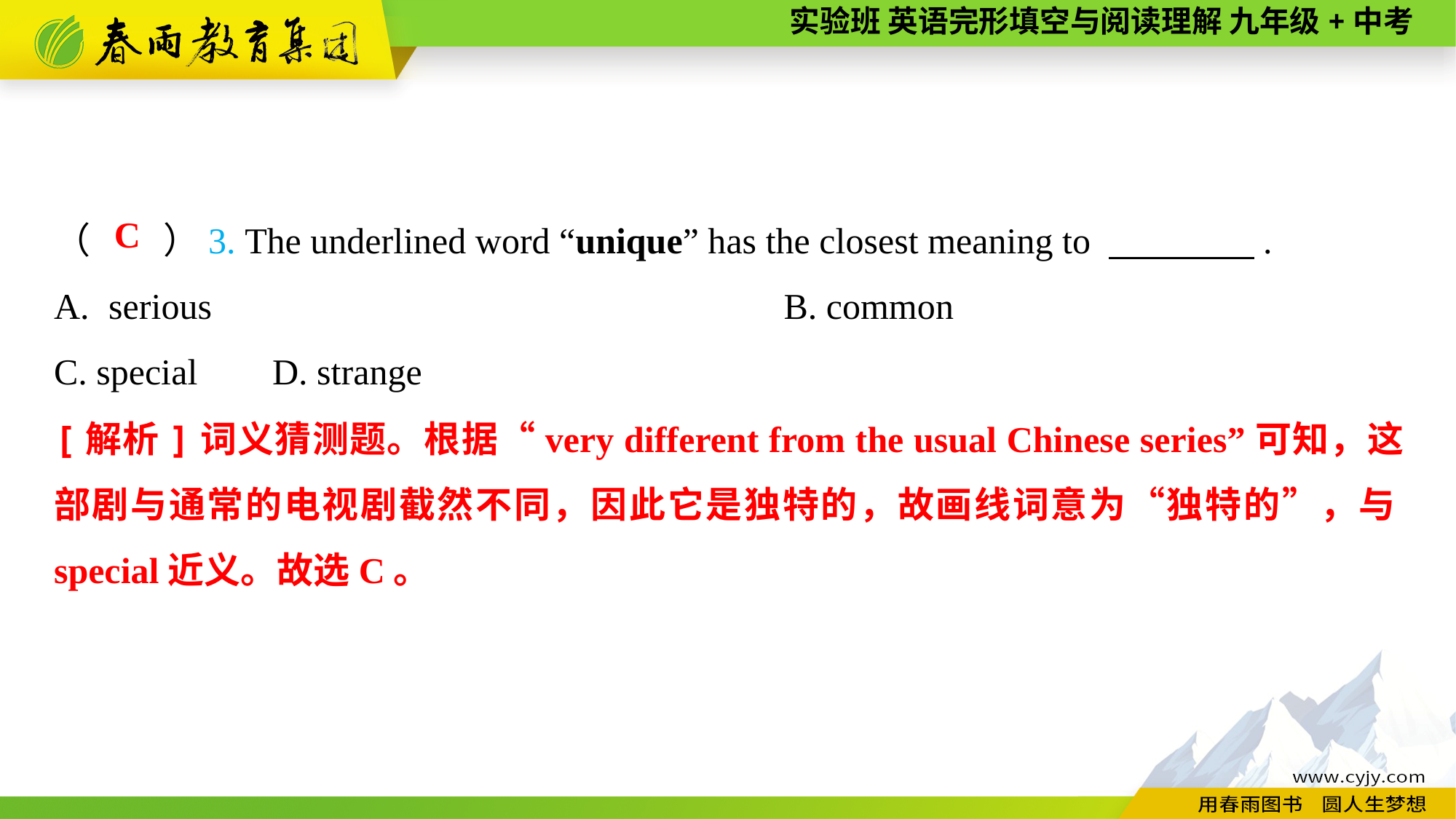

（　　）3. The underlined word “unique” has the closest meaning to 　　　　.
serious	B. common
C. special	D. strange
C
[解析]词义猜测题。根据“very different from the usual Chinese series”可知，这部剧与通常的电视剧截然不同，因此它是独特的，故画线词意为“独特的”，与special近义。故选C。